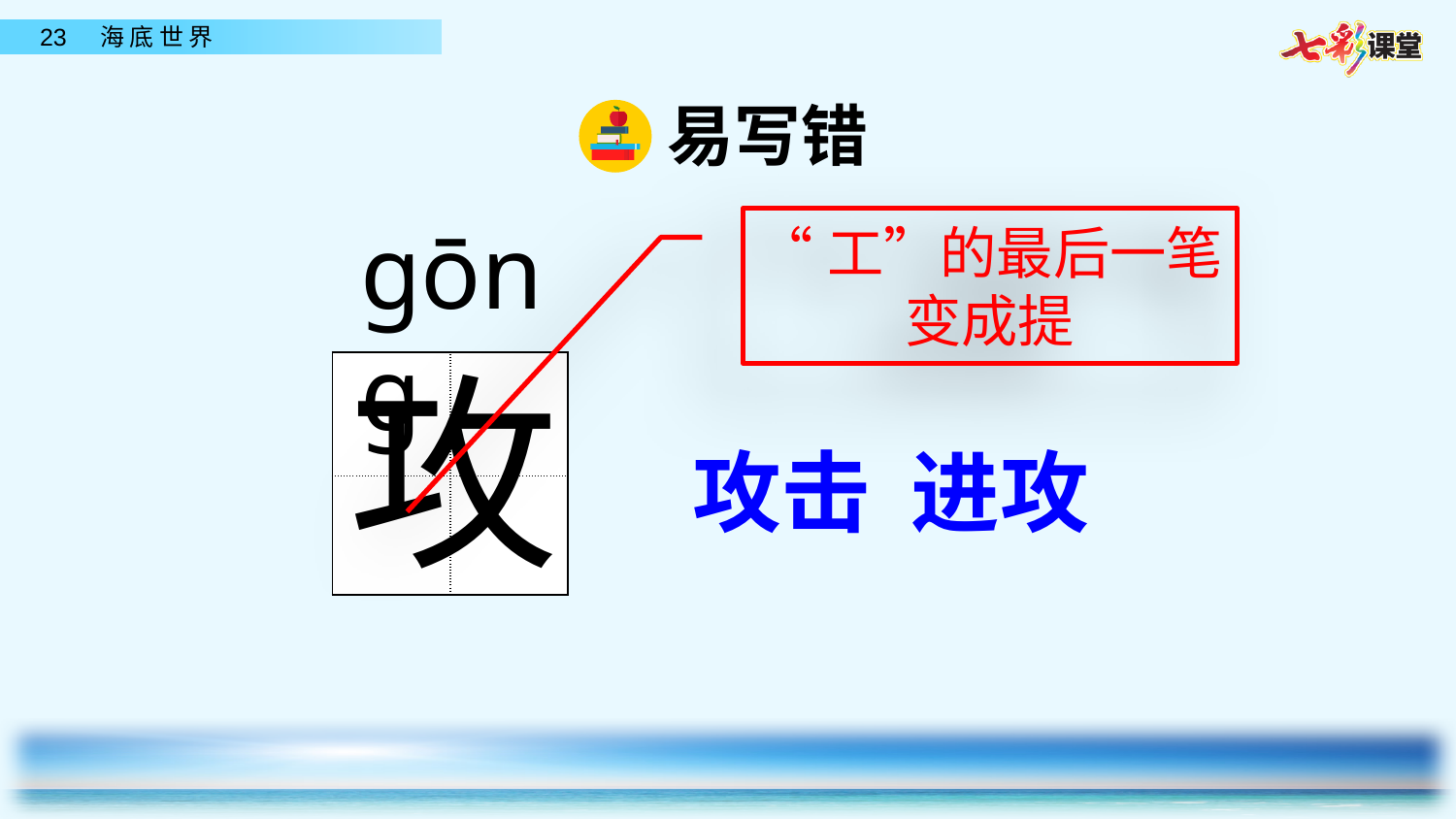

易写错

ɡōnɡ
“工”的最后一笔变成提
攻
|  |  |
| --- | --- |
|  |  |

攻击  进攻